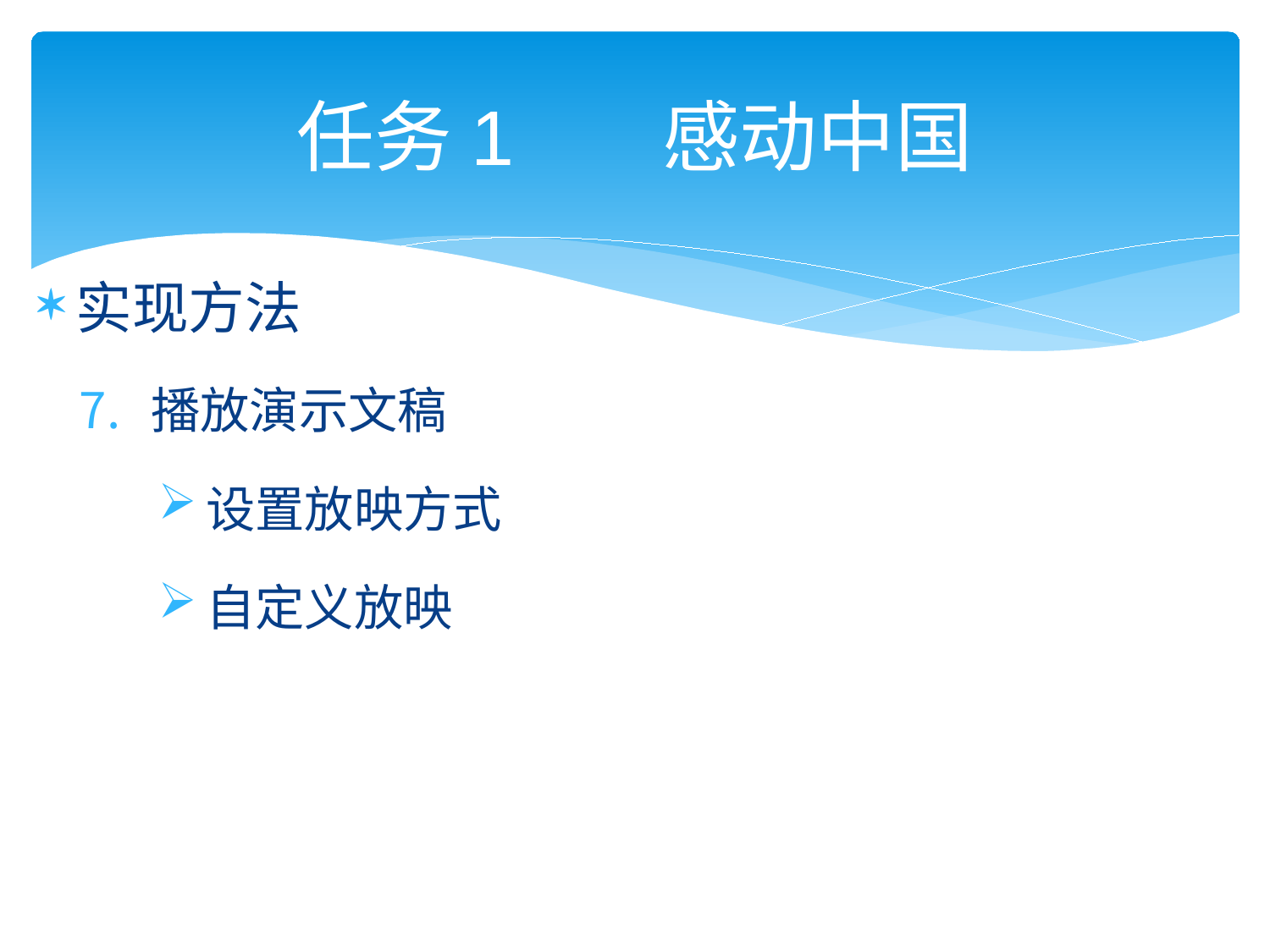

# 任务1      感动中国
实现方法
播放演示文稿
设置放映方式
自定义放映